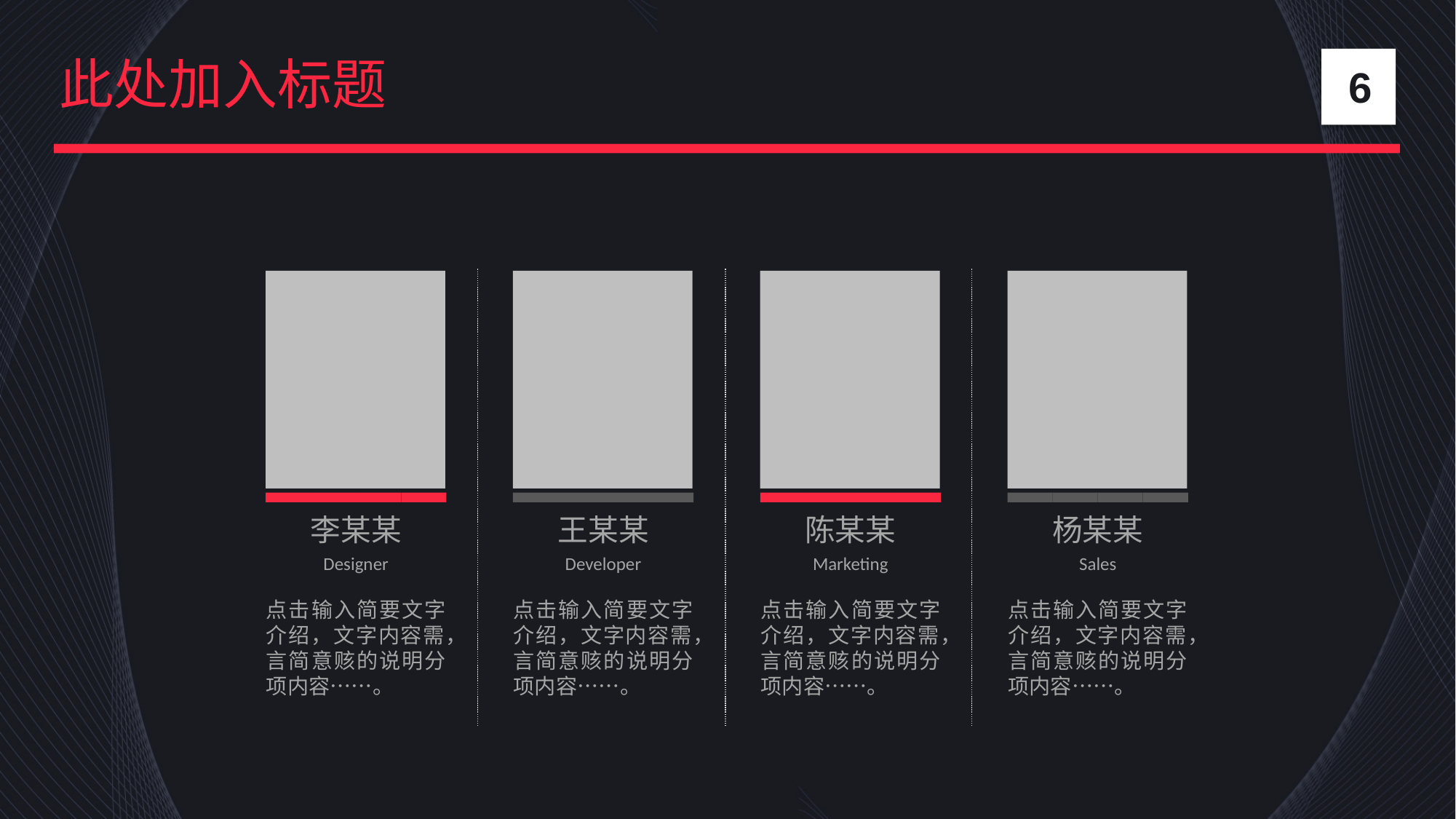

此处加入标题

6

李某某
Designer
点击输入简要文字介绍，文字内容需，言简意赅的说明分项内容……。

王某某
Developer
点击输入简要文字介绍，文字内容需，言简意赅的说明分项内容……。

陈某某
Marketing
点击输入简要文字介绍，文字内容需，言简意赅的说明分项内容……。

杨某某
Sales
点击输入简要文字介绍，文字内容需，言简意赅的说明分项内容……。